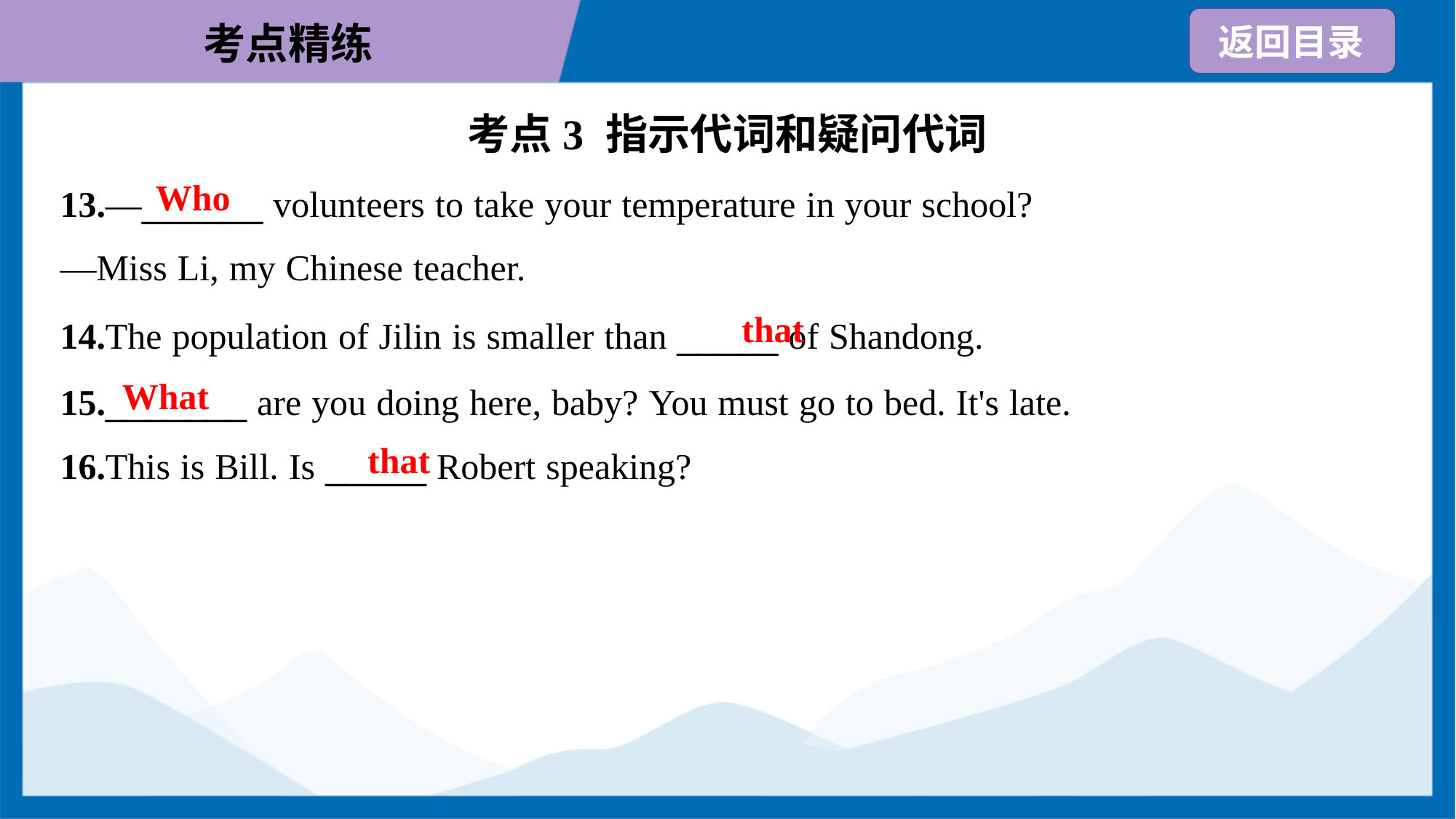

考点3 指示代词和疑问代词
Who
13.—______ volunteers to take your temperature in your school?
—Miss Li, my Chinese teacher.
that
14.The population of Jilin is smaller than _____ of Shandong.
15._______ are you doing here, baby? You must go to bed. It's late.
16.This is Bill. Is _____ Robert speaking?
What
that